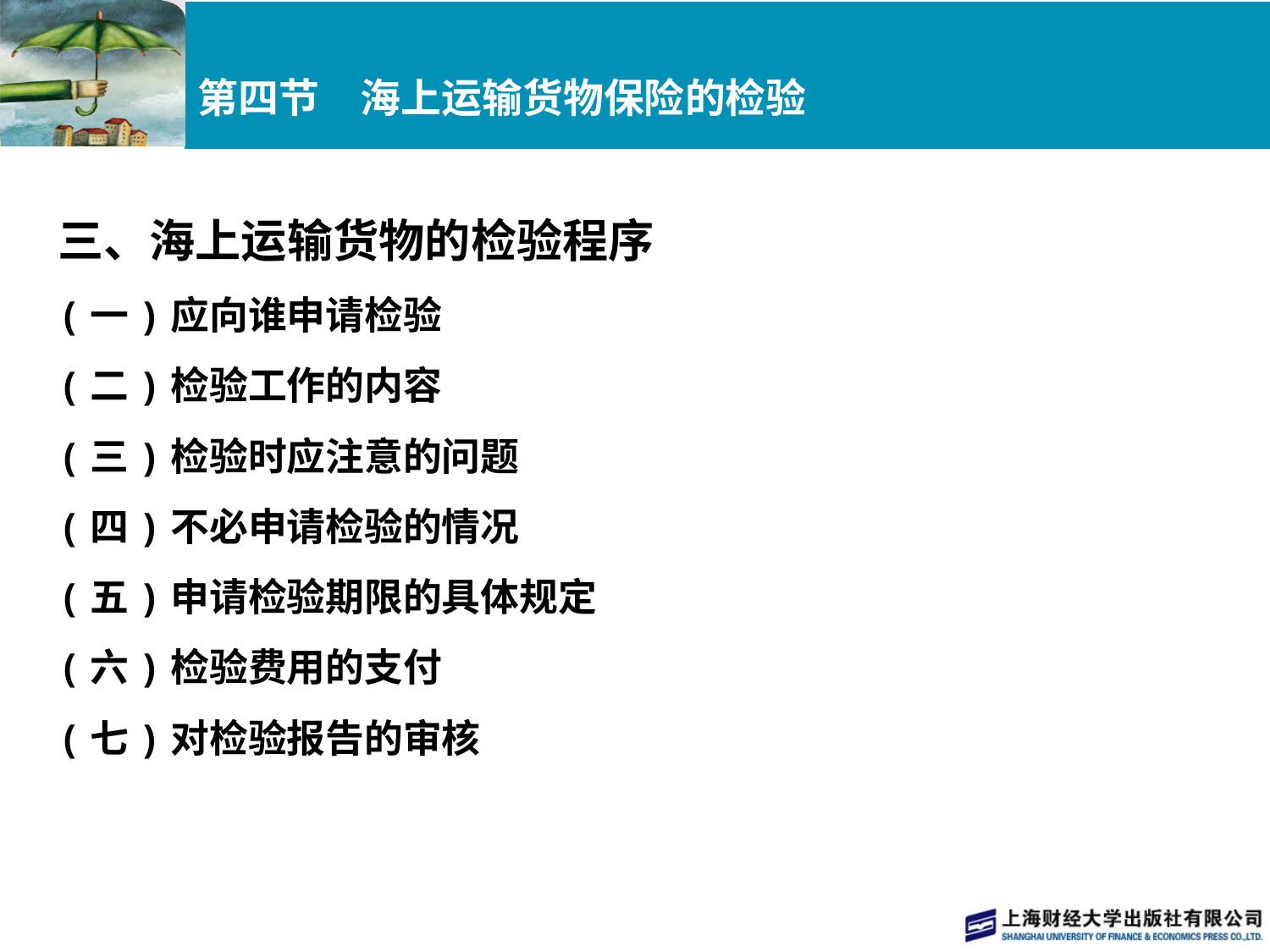

# 第四节　海上运输货物保险的检验
三、海上运输货物的检验程序
(一)应向谁申请检验
(二)检验工作的内容
(三)检验时应注意的问题
(四)不必申请检验的情况
(五)申请检验期限的具体规定
(六)检验费用的支付
(七)对检验报告的审核